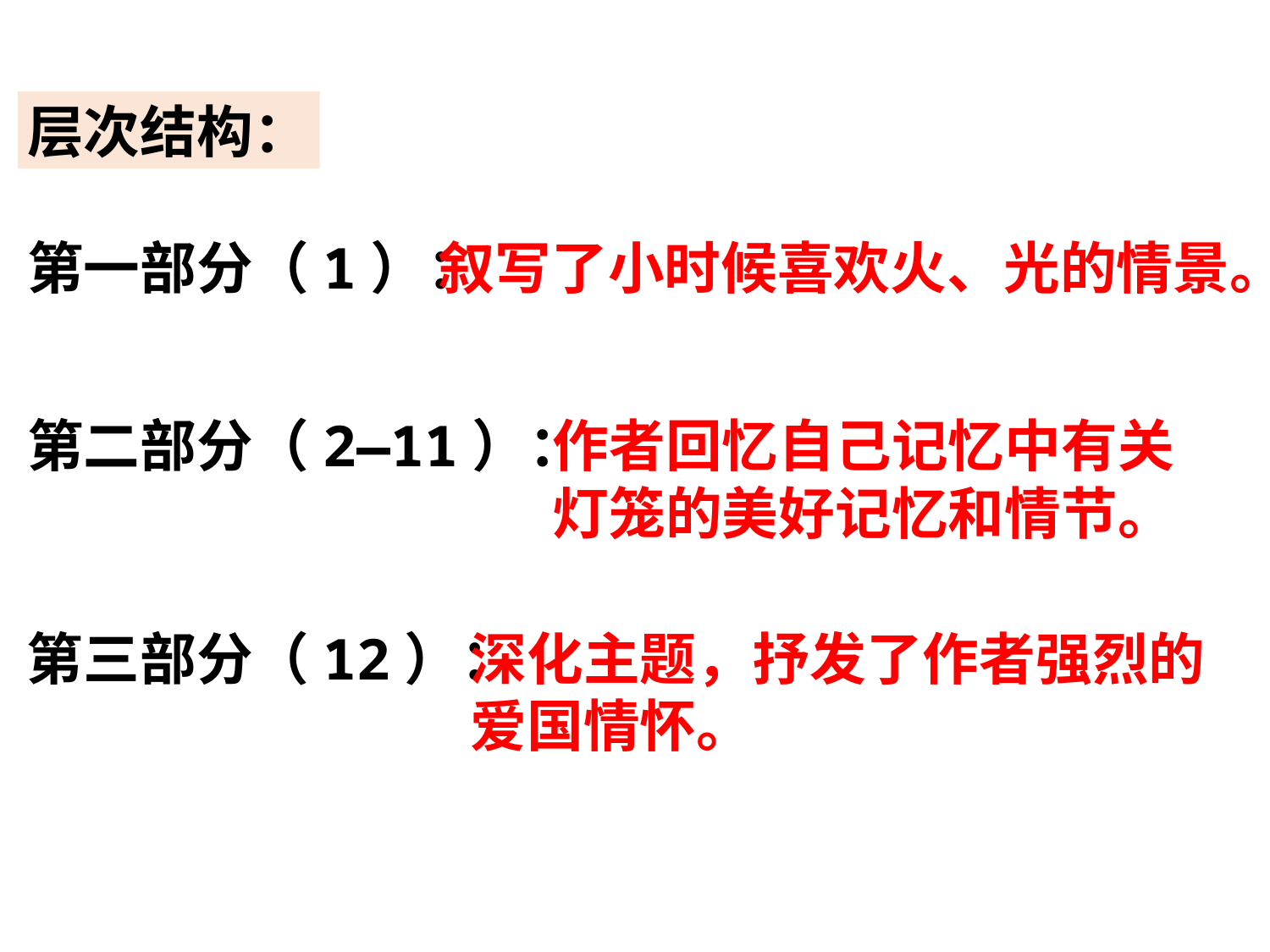

层次结构：
第一部分（1）：
叙写了小时候喜欢火、光的情景。
第二部分（2—11）：
作者回忆自己记忆中有关灯笼的美好记忆和情节。
第三部分（12）：
深化主题，抒发了作者强烈的爱国情怀。